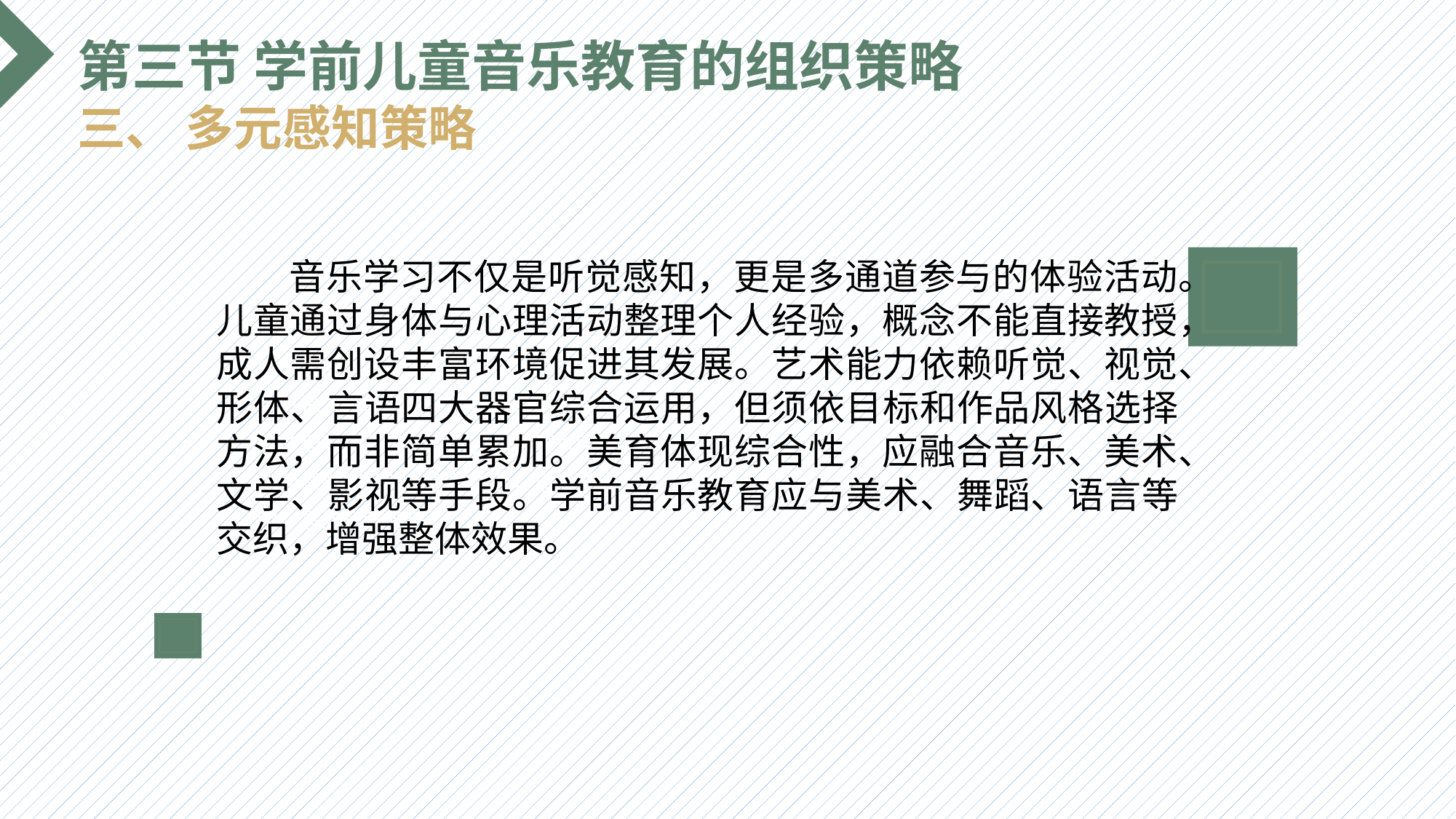

第三节 学前儿童音乐教育的组织策略
三、 多元感知策略

 音乐学习不仅是听觉感知，更是多通道参与的体验活动。儿童通过身体与心理活动整理个人经验，概念不能直接教授，成人需创设丰富环境促进其发展。艺术能力依赖听觉、视觉、形体、言语四大器官综合运用，但须依目标和作品风格选择方法，而非简单累加。美育体现综合性，应融合音乐、美术、文学、影视等手段。学前音乐教育应与美术、舞蹈、语言等交织，增强整体效果。

选题背景
输入您的内容，请简要说明，言简意赅即可输入您的内容，请简要说明，言简意赅即可输入您的内容，请简要说明，言简意赅即可输入您的内容，请简要说明，言简意赅即可